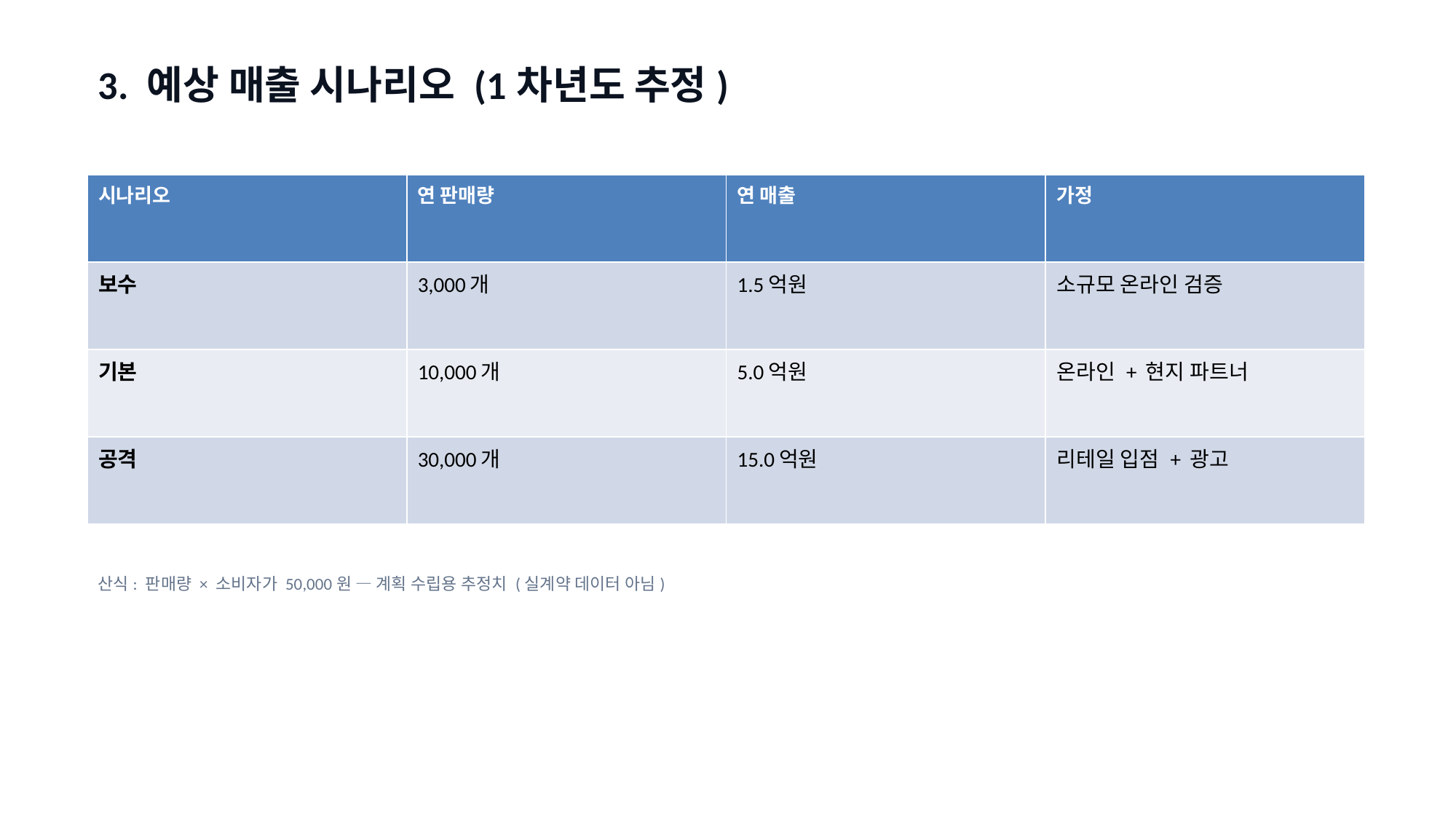

3. 예상 매출 시나리오 (1차년도 추정)
| 시나리오 | 연 판매량 | 연 매출 | 가정 |
| --- | --- | --- | --- |
| 보수 | 3,000개 | 1.5억원 | 소규모 온라인 검증 |
| 기본 | 10,000개 | 5.0억원 | 온라인 + 현지 파트너 |
| 공격 | 30,000개 | 15.0억원 | 리테일 입점 + 광고 |
산식: 판매량 × 소비자가 50,000원 — 계획 수립용 추정치 (실계약 데이터 아님)